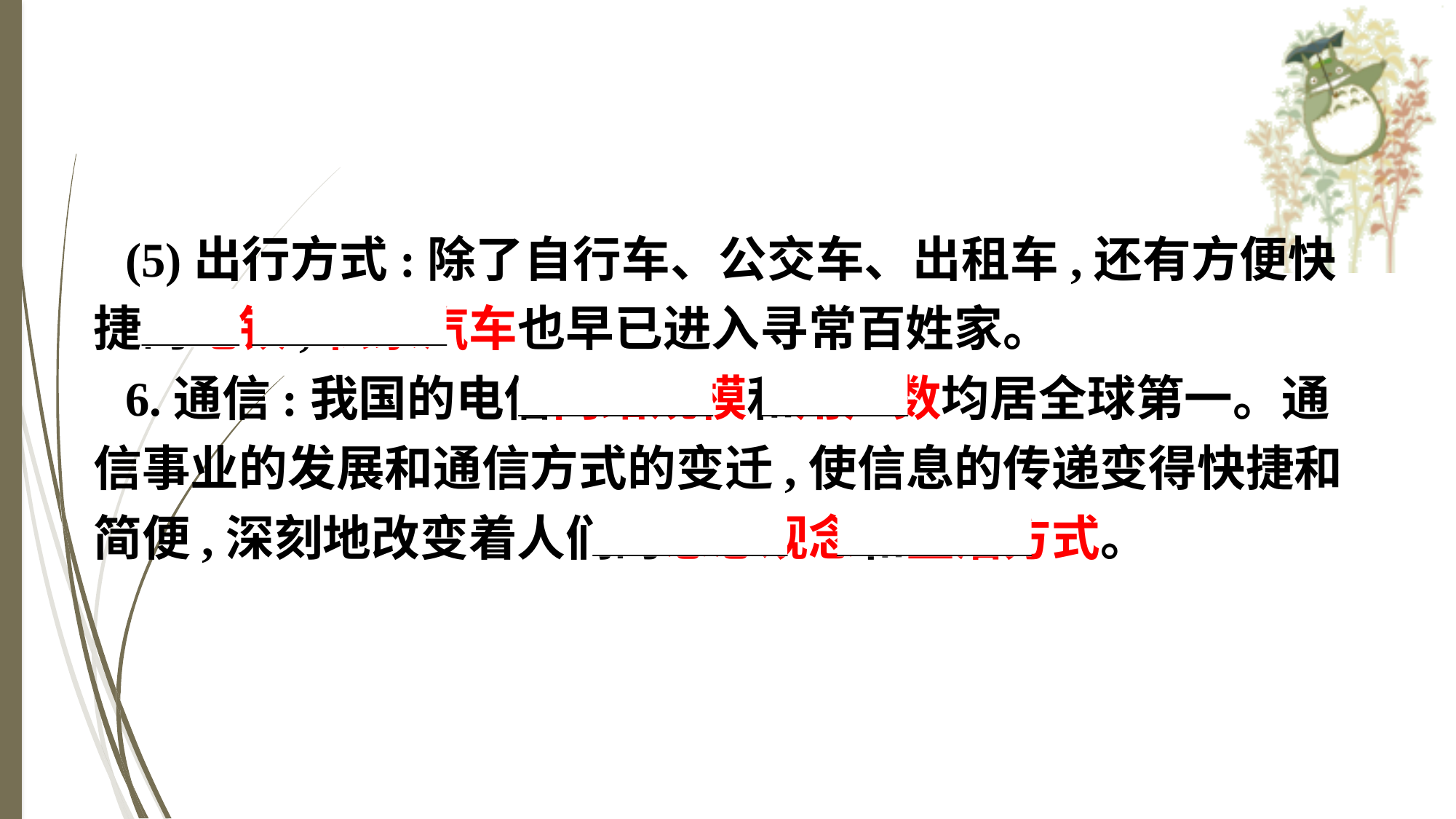

(5)出行方式:除了自行车、公交车、出租车,还有方便快捷的地铁,私家汽车也早已进入寻常百姓家。
6.通信:我国的电信网络规模和用户数均居全球第一。通信事业的发展和通信方式的变迁,使信息的传递变得快捷和简便,深刻地改变着人们的思想观念和生活方式。